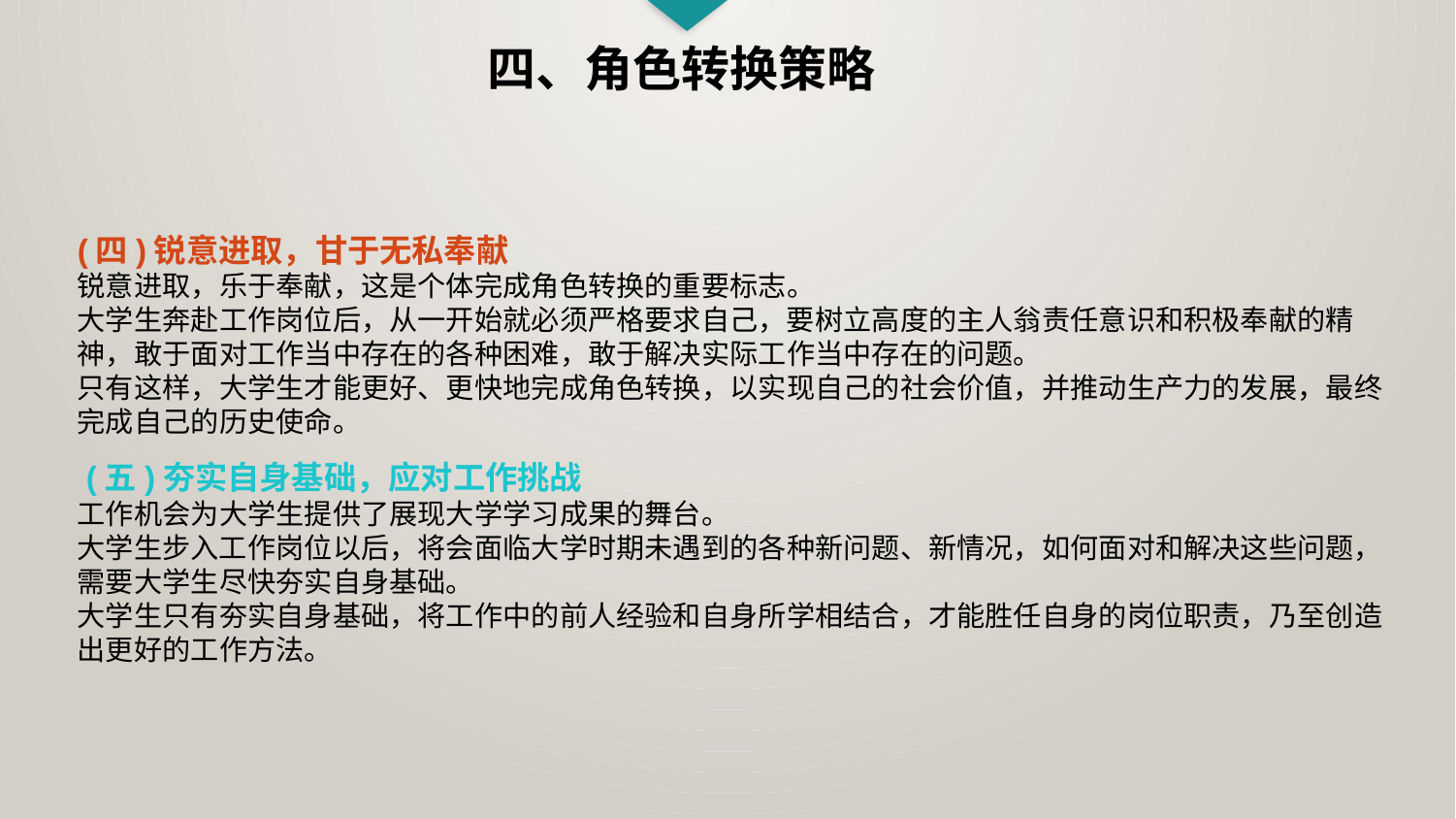

四、角色转换策略
(四)锐意进取，甘于无私奉献
锐意进取，乐于奉献，这是个体完成角色转换的重要标志。
大学生奔赴工作岗位后，从一开始就必须严格要求自己，要树立高度的主人翁责任意识和积极奉献的精神，敢于面对工作当中存在的各种困难，敢于解决实际工作当中存在的问题。
只有这样，大学生才能更好、更快地完成角色转换，以实现自己的社会价值，并推动生产力的发展，最终完成自己的历史使命。
 (五)夯实自身基础，应对工作挑战
工作机会为大学生提供了展现大学学习成果的舞台。
大学生步入工作岗位以后，将会面临大学时期未遇到的各种新问题、新情况，如何面对和解决这些问题，需要大学生尽快夯实自身基础。
大学生只有夯实自身基础，将工作中的前人经验和自身所学相结合，才能胜任自身的岗位职责，乃至创造出更好的工作方法。
21